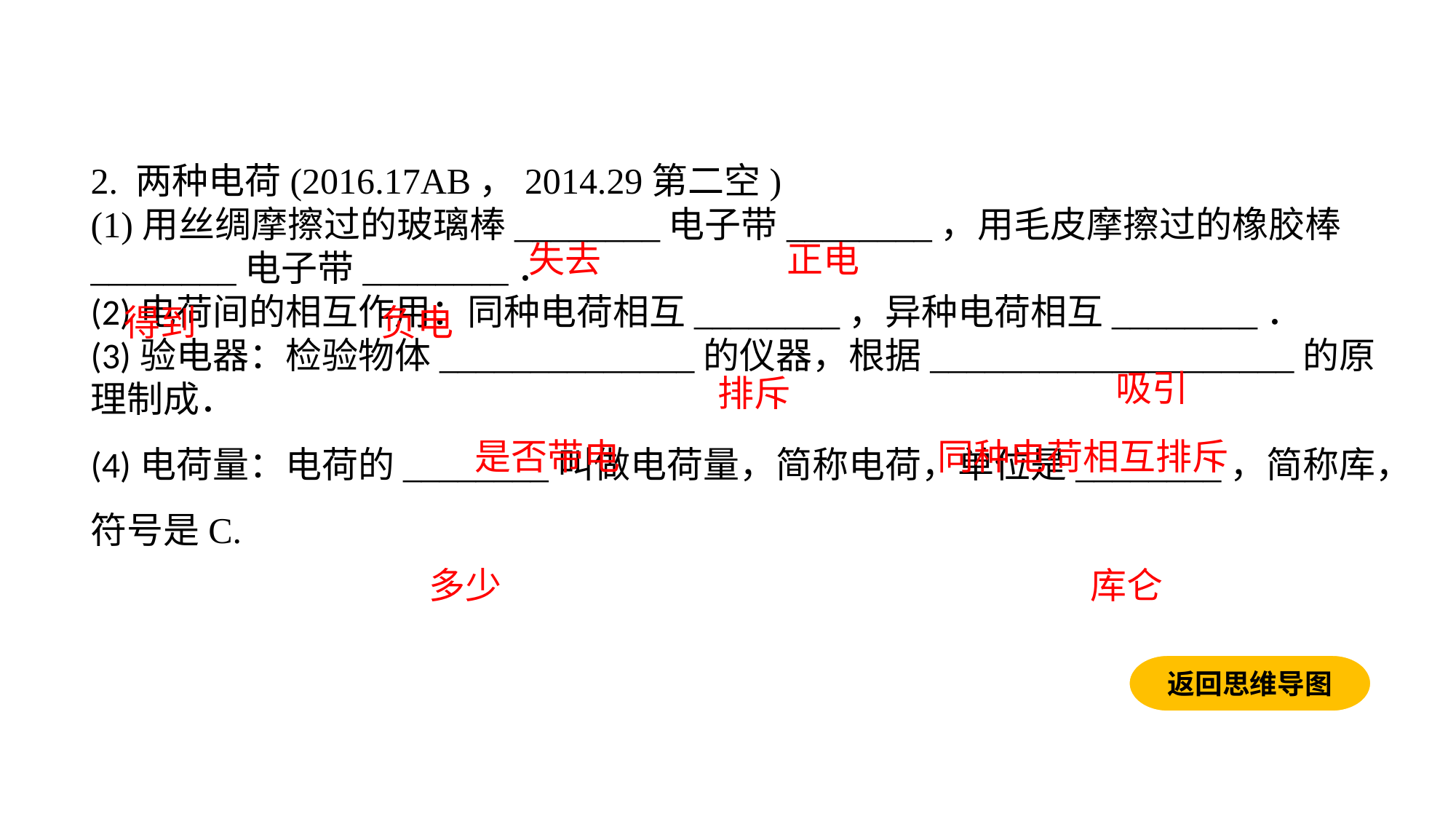

2. 两种电荷(2016.17AB，2014.29第二空)(1)用丝绸摩擦过的玻璃棒________电子带________，用毛皮摩擦过的橡胶棒________电子带________．(2)电荷间的相互作用：同种电荷相互________，异种电荷相互________．(3)验电器：检验物体______________的仪器，根据____________________的原理制成．(4)电荷量：电荷的________叫做电荷量，简称电荷，单位是________，简称库，符号是C.
失去
正电
得到
负电
吸引
排斥
是否带电
同种电荷相互排斥
多少
库仑
返回思维导图